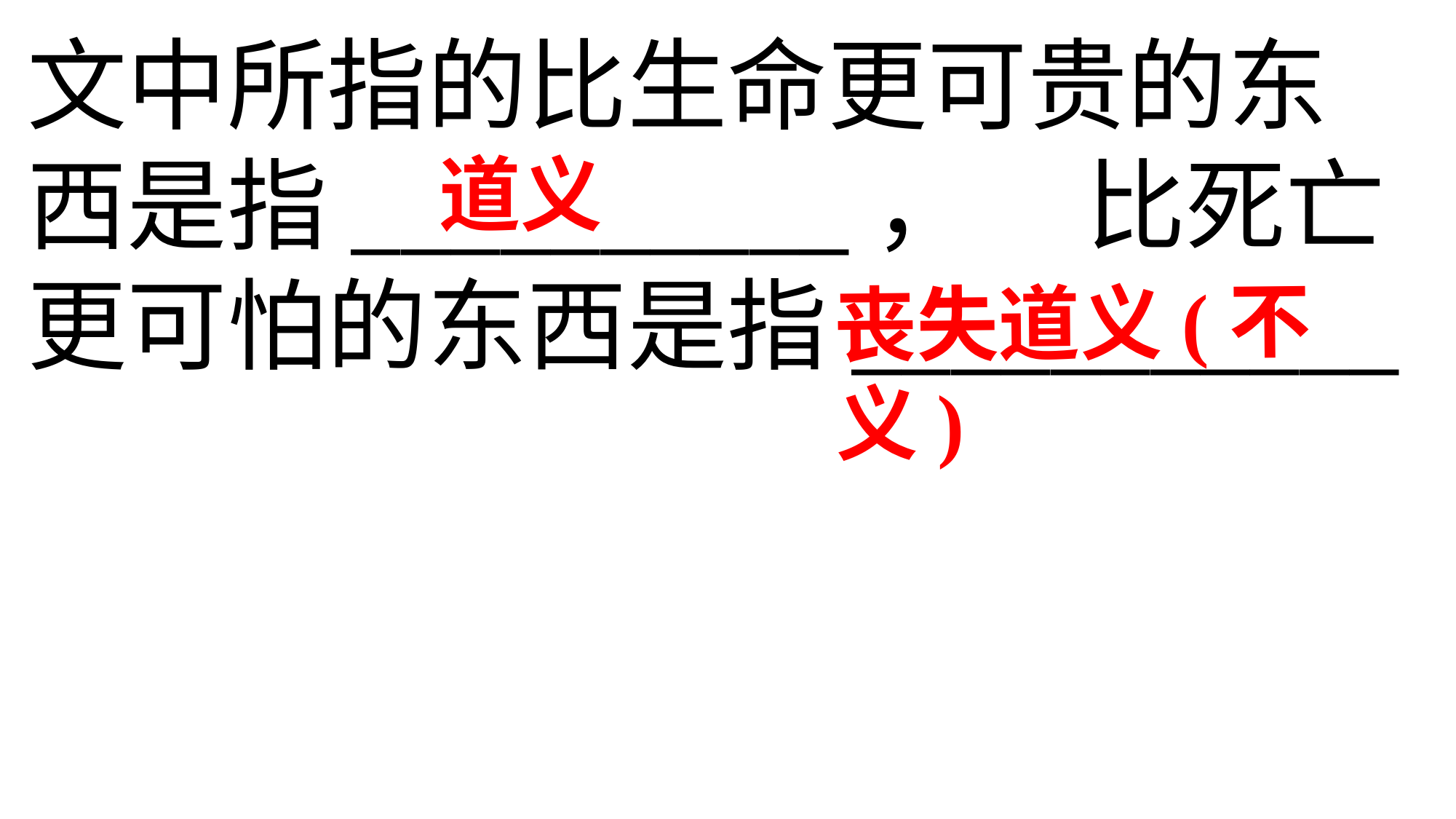

文中所指的比生命更可贵的东西是指__________，     比死亡更可怕的东西是指___________
道义
丧失道义(不义)